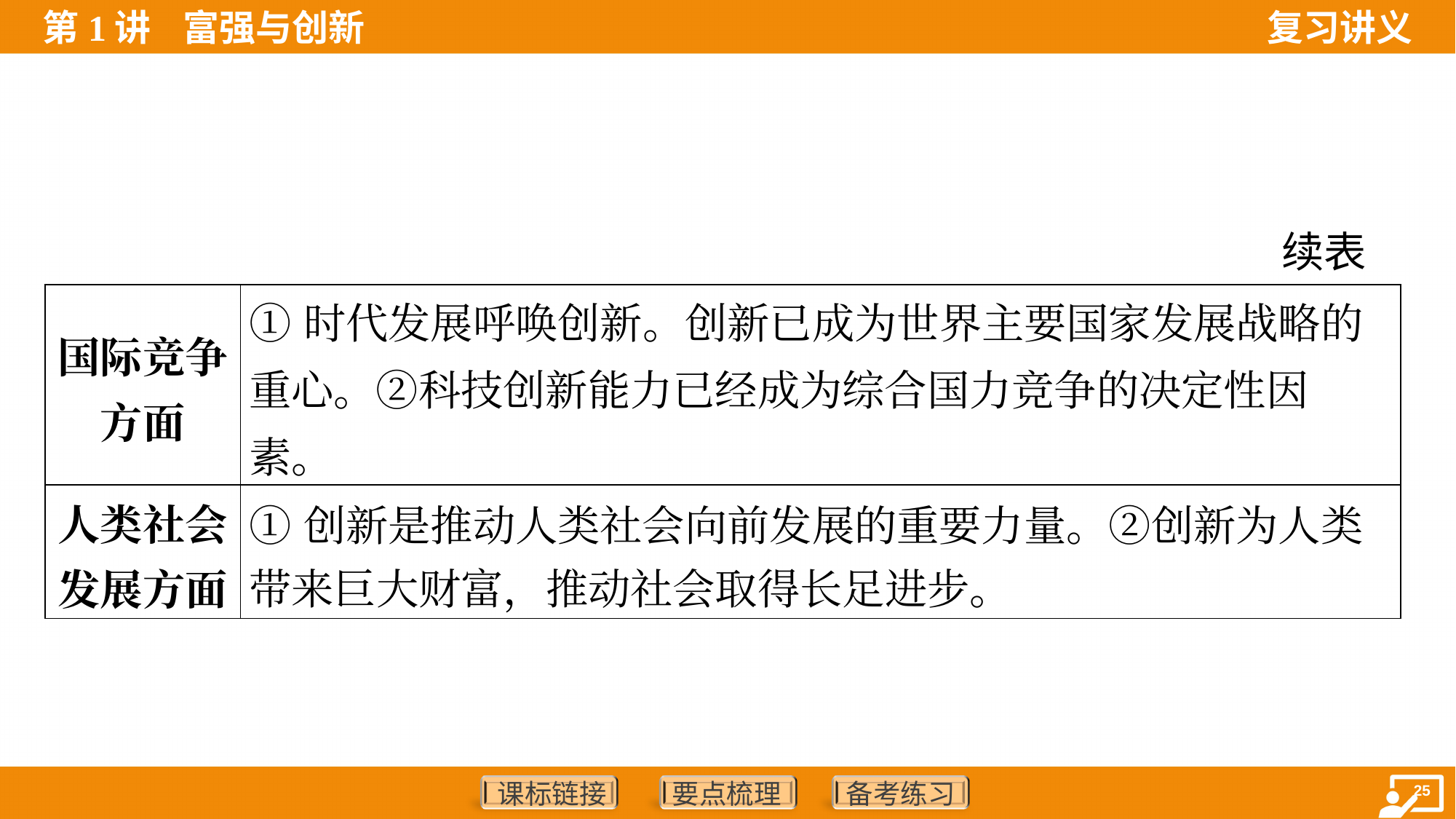

续表
| 国际竞争 方面 | ①时代发展呼唤创新。创新已成为世界主要国家发展战略的重心。②科技创新能力已经成为综合国力竞争的决定性因素。 |
| --- | --- |
| 人类社会 发展方面 | ①创新是推动人类社会向前发展的重要力量。②创新为人类 带来巨大财富，推动社会取得长足进步。 |